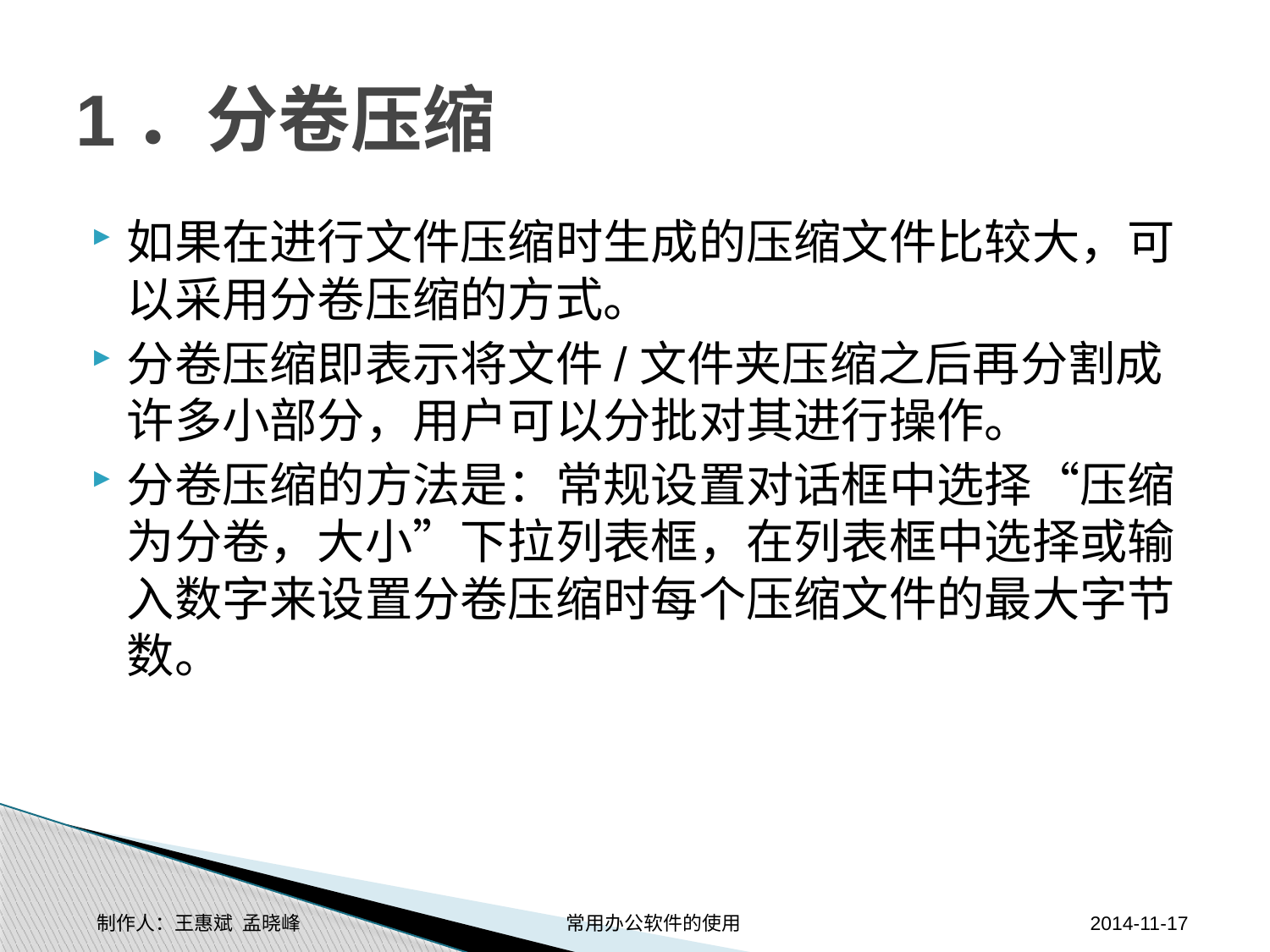

# 1．分卷压缩
如果在进行文件压缩时生成的压缩文件比较大，可以采用分卷压缩的方式。
分卷压缩即表示将文件/文件夹压缩之后再分割成许多小部分，用户可以分批对其进行操作。
分卷压缩的方法是：常规设置对话框中选择“压缩为分卷，大小”下拉列表框，在列表框中选择或输入数字来设置分卷压缩时每个压缩文件的最大字节数。

制作人：王惠斌  孟晓峰                                                            常用办公软件的使用
2014-11-17